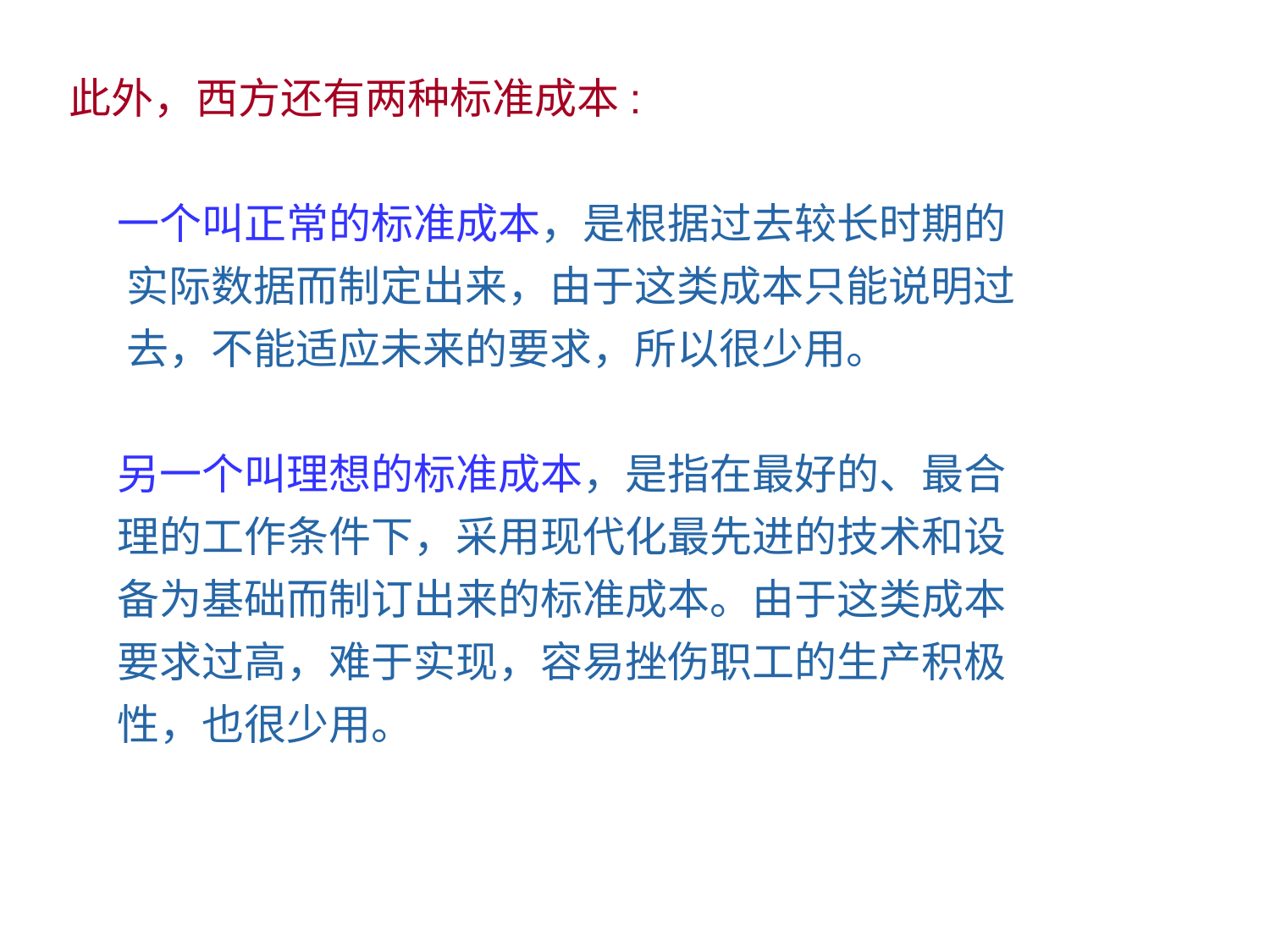

此外，西方还有两种标准成本:

    一个叫正常的标准成本，是根据过去较长时期的
     实际数据而制定出来，由于这类成本只能说明过
     去，不能适应未来的要求，所以很少用。

    另一个叫理想的标准成本，是指在最好的、最合
    理的工作条件下，采用现代化最先进的技术和设
    备为基础而制订出来的标准成本。由于这类成本
    要求过高，难于实现，容易挫伤职工的生产积极
    性，也很少用。